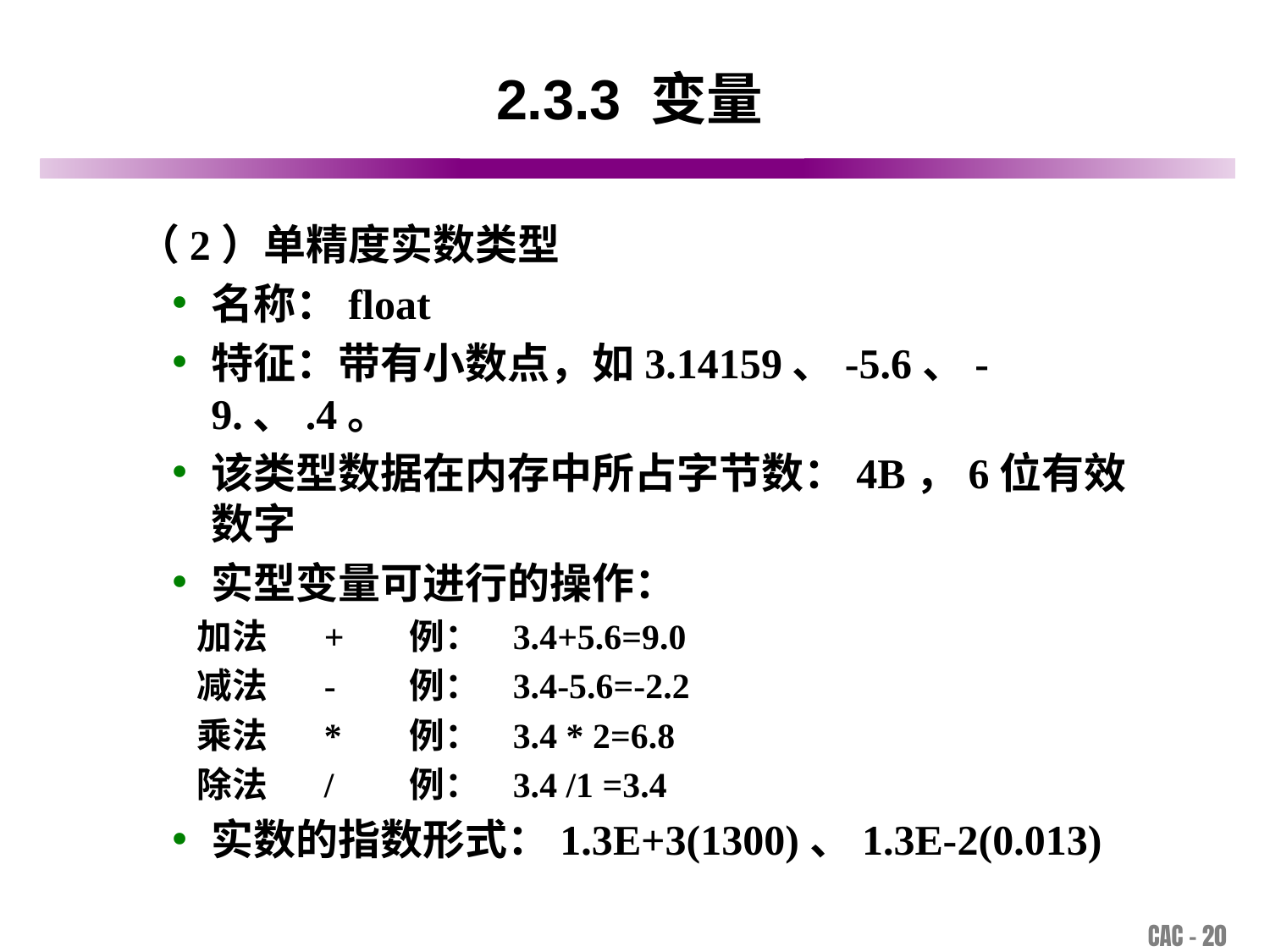

# 2.3.3 变量
  （2）单精度实数类型
名称：float
特征：带有小数点，如3.14159、-5.6、-9.、.4。
该类型数据在内存中所占字节数：4B，6位有效数字
实型变量可进行的操作：
          加法      +  	例：   3.4+5.6=9.0
          减法      -  	例：   3.4-5.6=-2.2
          乘法      *  	例：   3.4 * 2=6.8
          除法      /   	例：   3.4 /1 =3.4
实数的指数形式：1.3E+3(1300)、1.3E-2(0.013)
20